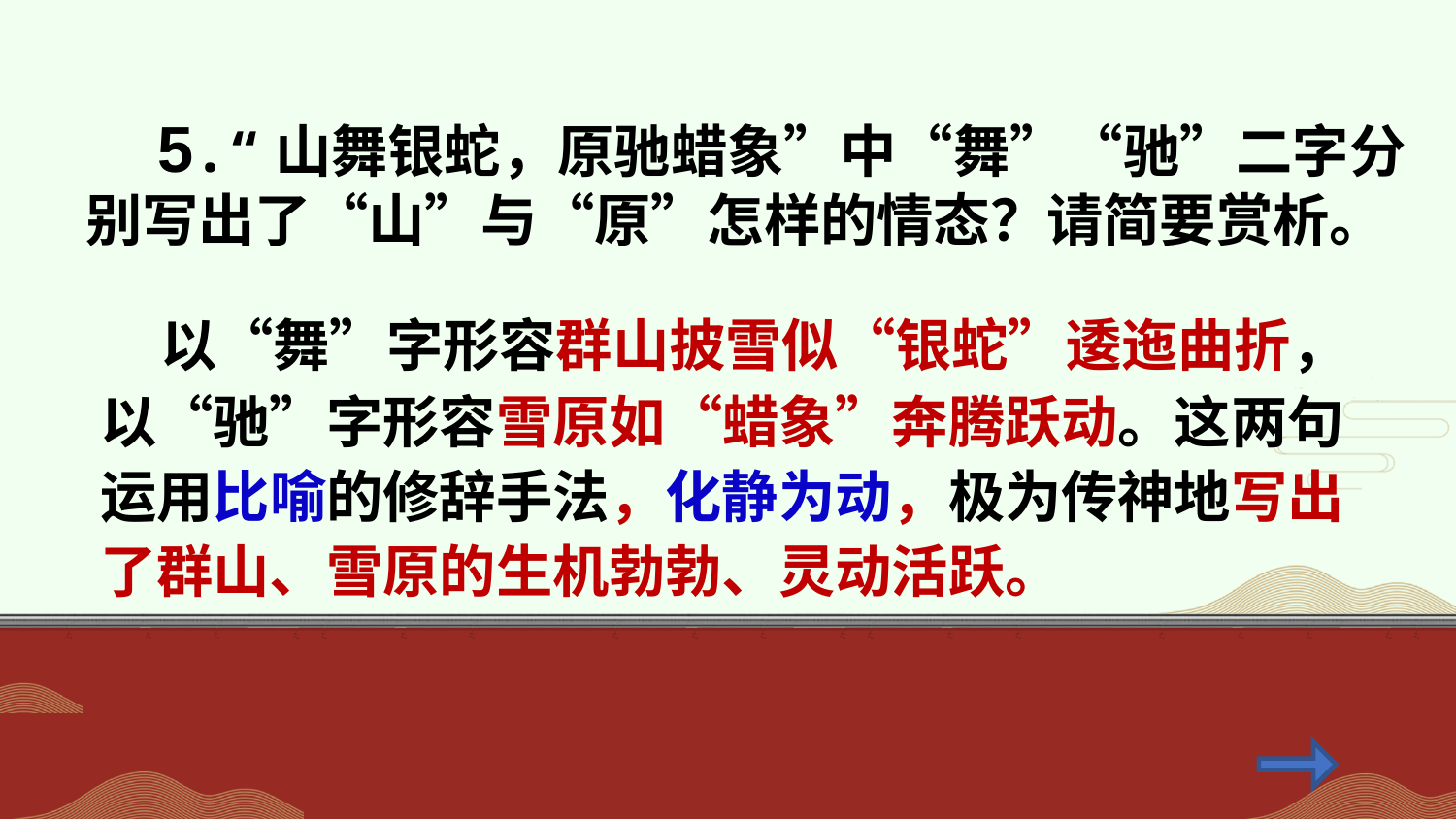

5.“山舞银蛇，原驰蜡象”中“舞”“驰”二字分别写出了“山”与“原”怎样的情态？请简要赏析。
   以“舞”字形容群山披雪似“银蛇”逶迤曲折，以“驰”字形容雪原如“蜡象”奔腾跃动。这两句运用比喻的修辞手法，化静为动，极为传神地写出了群山、雪原的生机勃勃、灵动活跃。